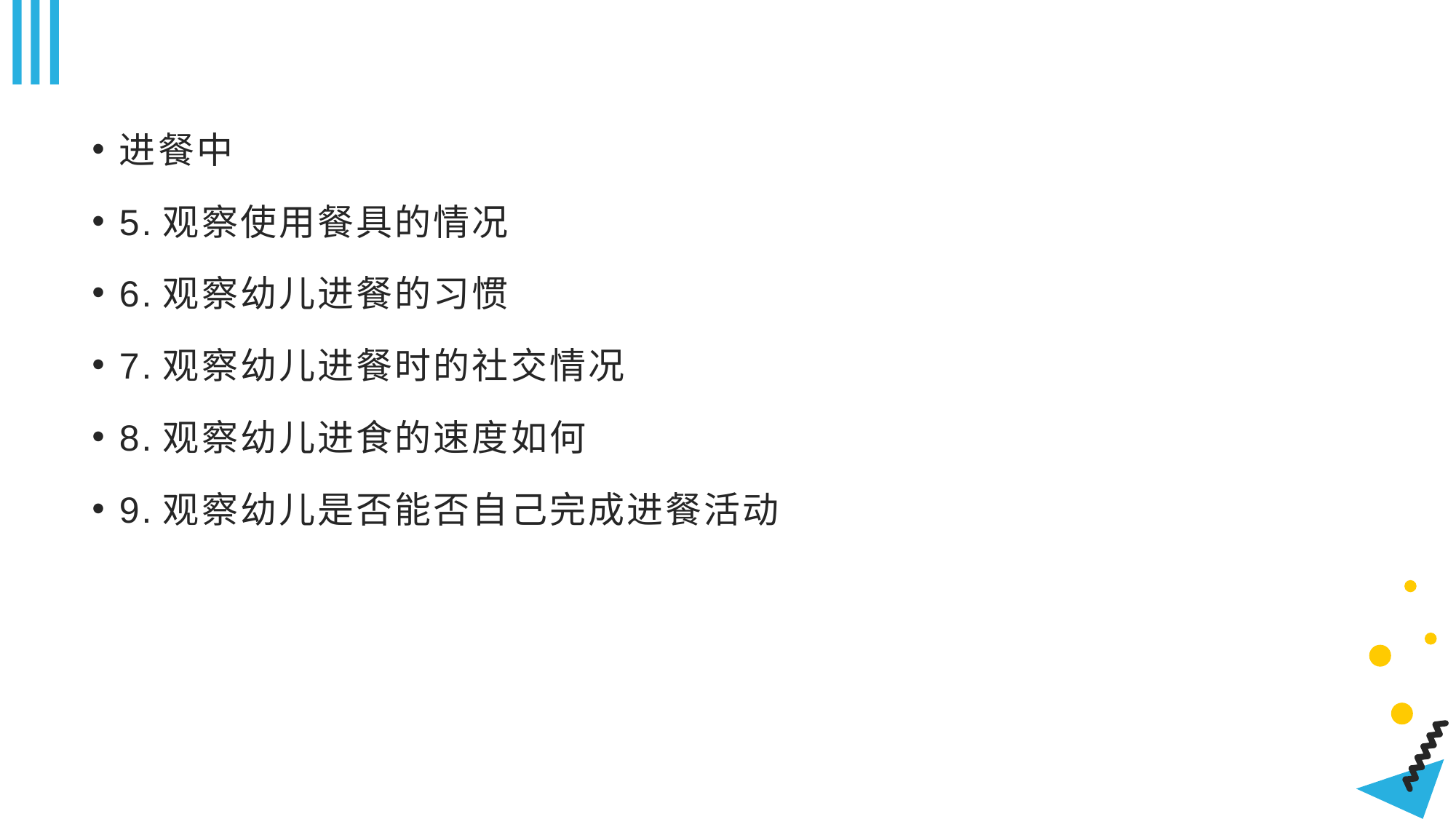

#
进餐中
5.观察使用餐具的情况
6.观察幼儿进餐的习惯
7.观察幼儿进餐时的社交情况
8.观察幼儿进食的速度如何
9.观察幼儿是否能否自己完成进餐活动